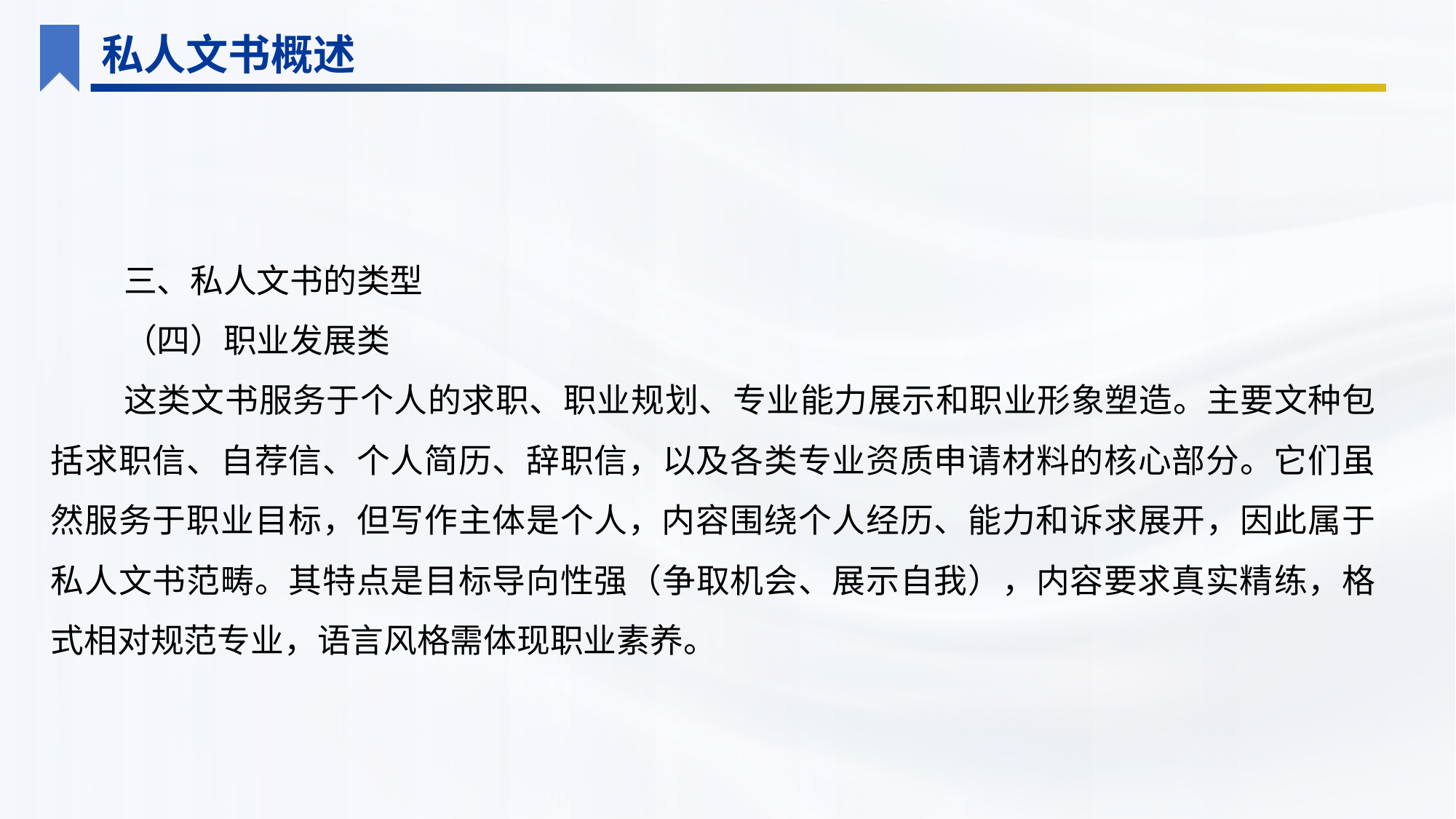

私人文书概述
三、私人文书的类型
（四）职业发展类
这类文书服务于个人的求职、职业规划、专业能力展示和职业形象塑造。主要文种包括求职信、自荐信、个人简历、辞职信，以及各类专业资质申请材料的核心部分。它们虽然服务于职业目标，但写作主体是个人，内容围绕个人经历、能力和诉求展开，因此属于私人文书范畴。其特点是目标导向性强（争取机会、展示自我），内容要求真实精练，格式相对规范专业，语言风格需体现职业素养。